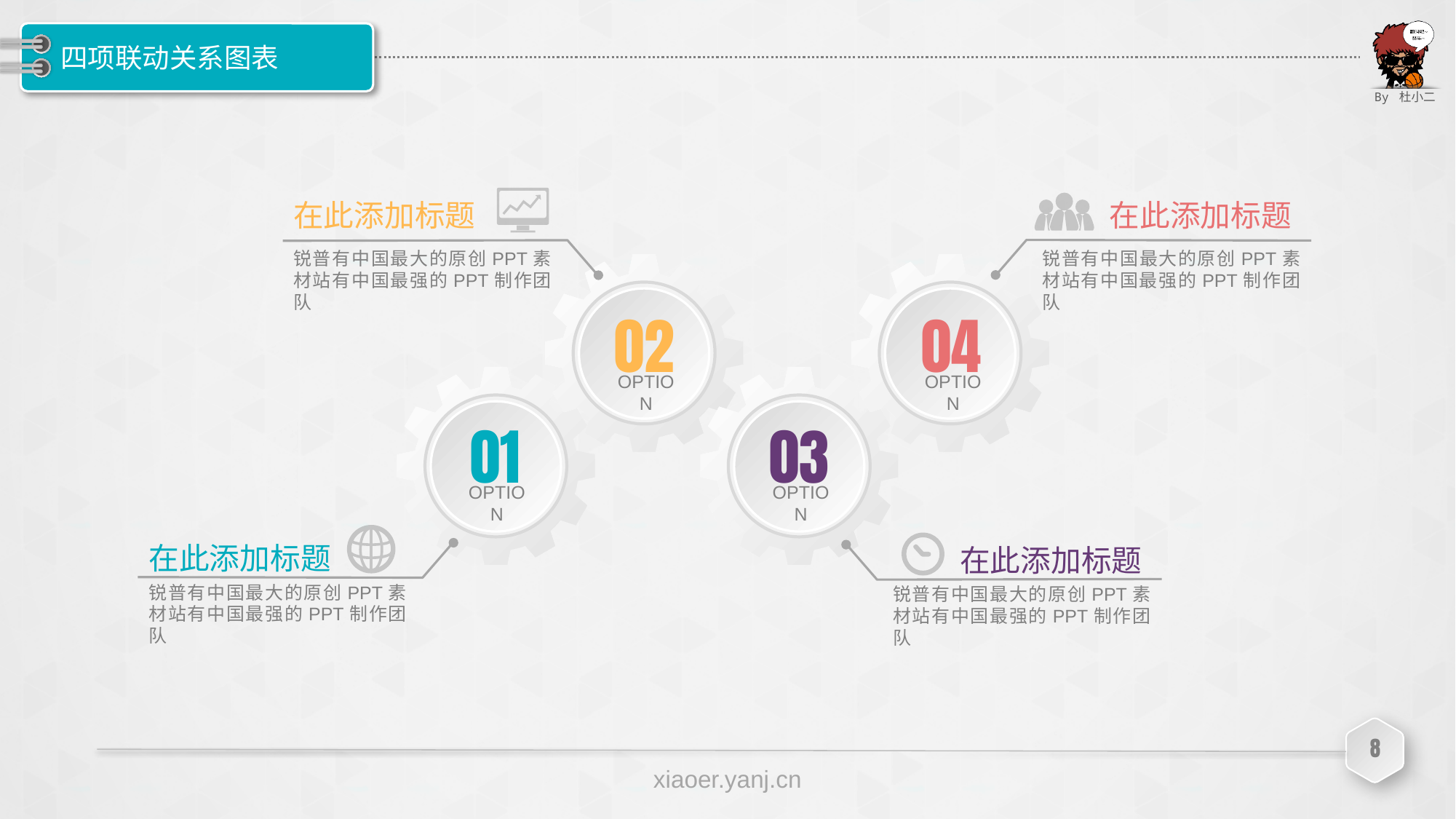

# 四项联动关系图表

在此添加标题

锐普有中国最大的原创PPT素材站有中国最强的PPT制作团队
在此添加标题

锐普有中国最大的原创PPT素材站有中国最强的PPT制作团队

02
OPTION
04
OPTION

01
OPTION
03
OPTION

锐普有中国最大的原创PPT素材站有中国最强的PPT制作团队
在此添加标题

锐普有中国最大的原创PPT素材站有中国最强的PPT制作团队
在此添加标题

8
xiaoer.yanj.cn